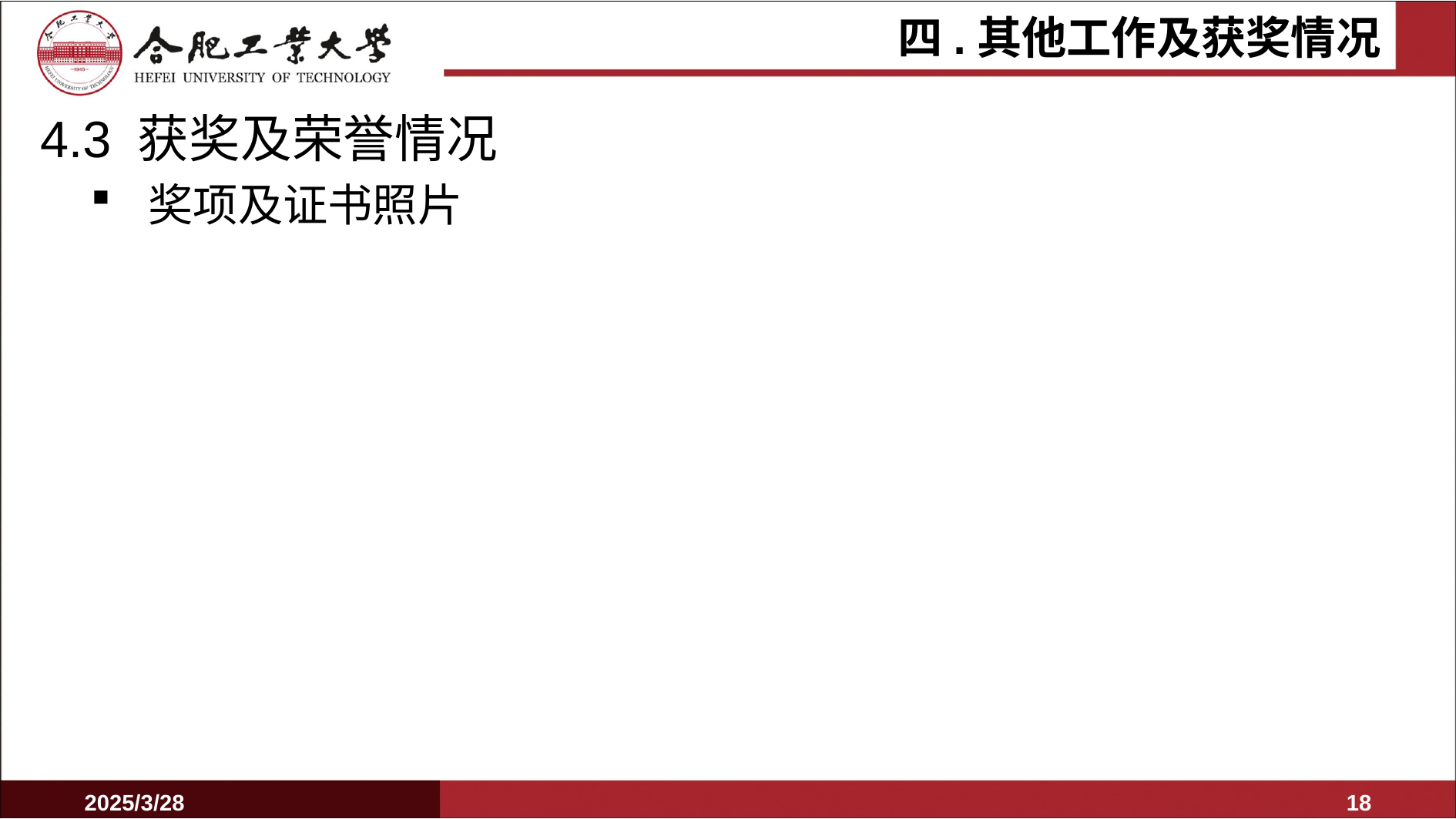

# 四.其他工作及获奖情况
4.3 获奖及荣誉情况
奖项及证书照片

2025/3/28
18